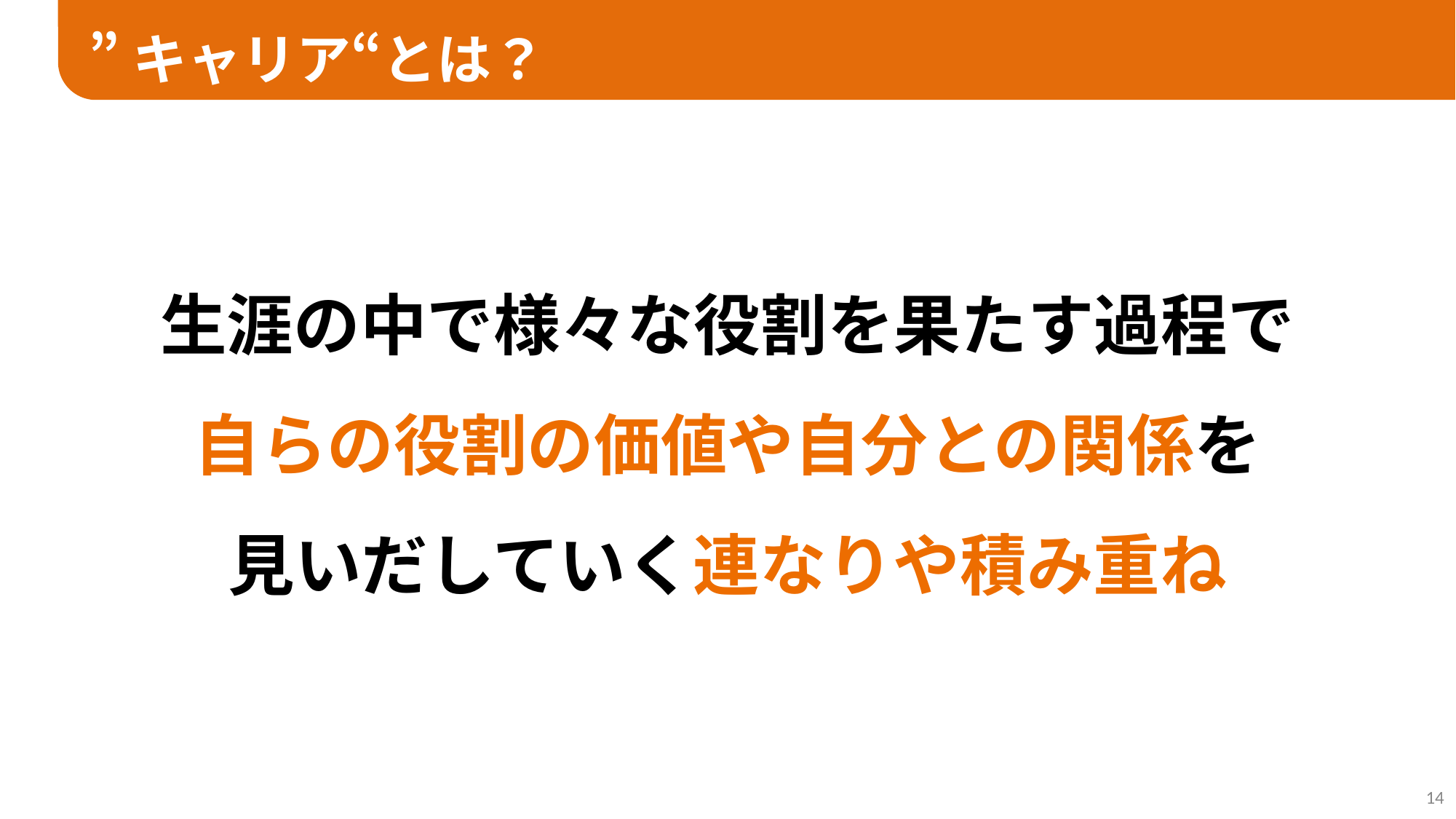

”キャリア“とは？
生涯の中で様々な役割を果たす過程で
自らの役割の価値や自分との関係を
見いだしていく連なりや積み重ね
14